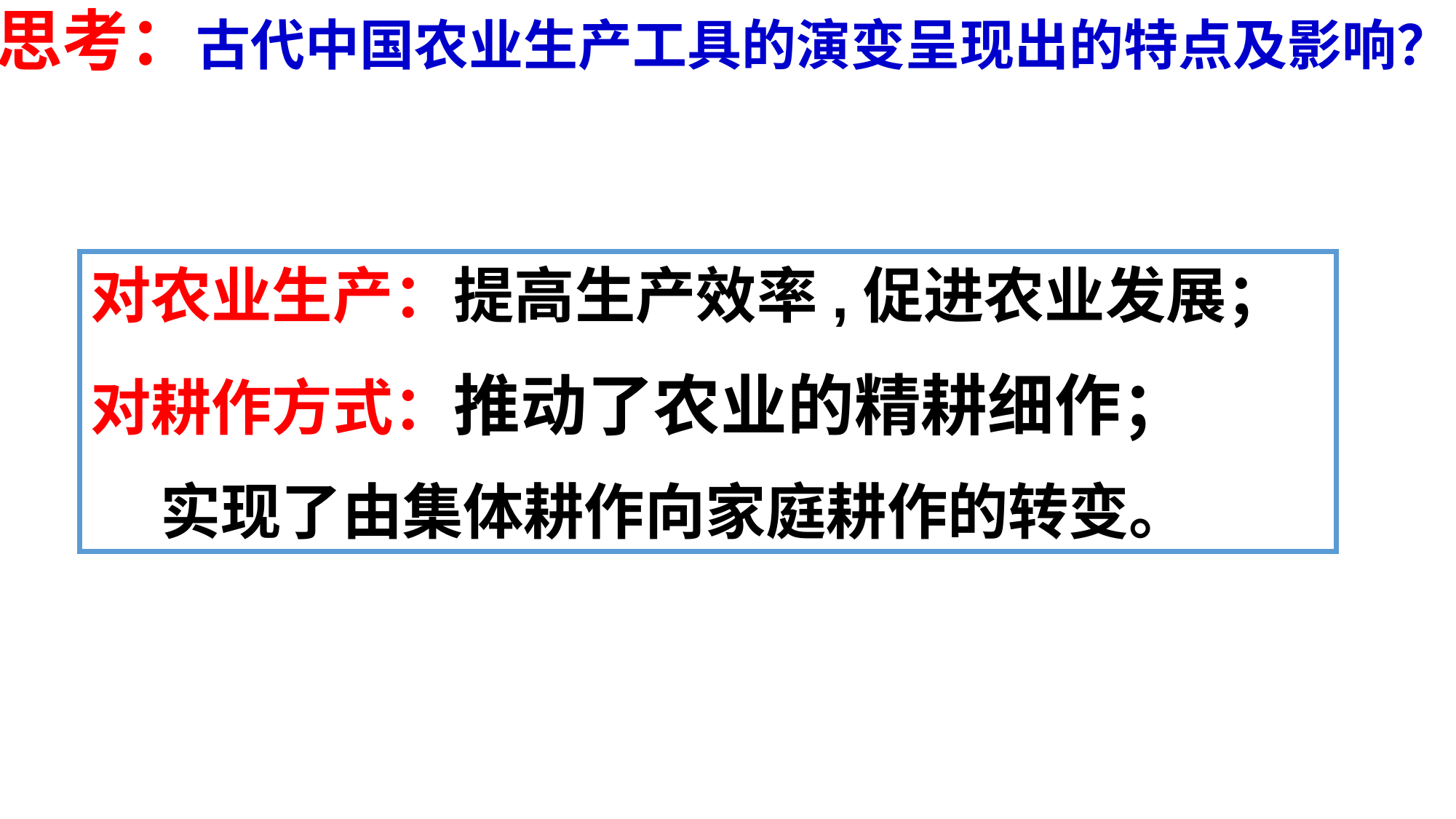

思考：古代中国农业生产工具的演变呈现出的特点及影响？
对农业生产：提高生产效率,促进农业发展；
对耕作方式：推动了农业的精耕细作；
    实现了由集体耕作向家庭耕作的转变。